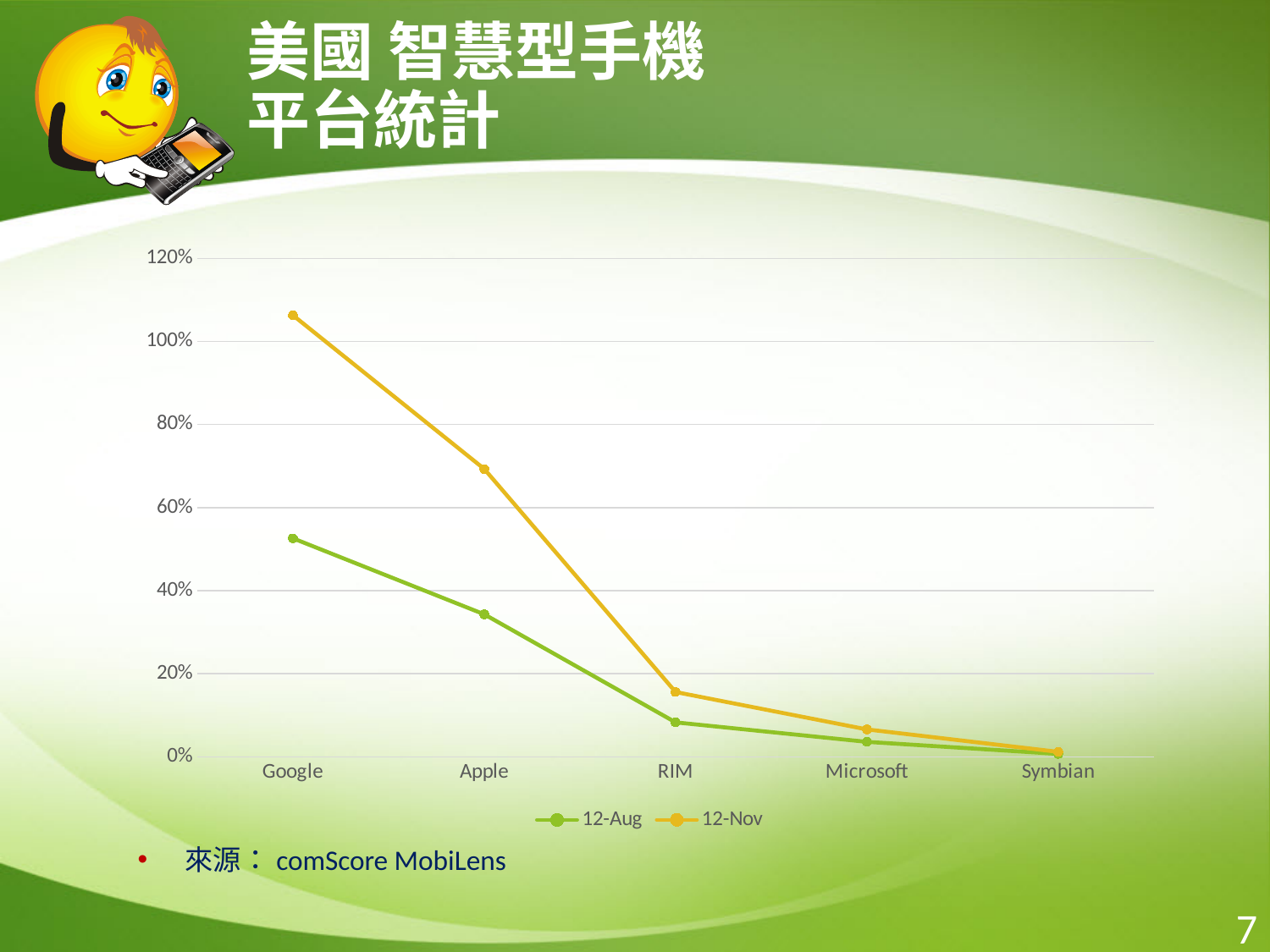

# 美國 智慧型手機 平台統計

### Chart

| Category | 12-Aug | 12-Nov |
|---|---|---|
| Google | 0.526 | 0.537 |
| Apple | 0.343 | 0.35 |
| RIM | 0.083 | 0.073 |
| Microsoft | 0.036 | 0.03 |
| Symbian | 0.007 | 0.005 |
來源：comScore MobiLens
7